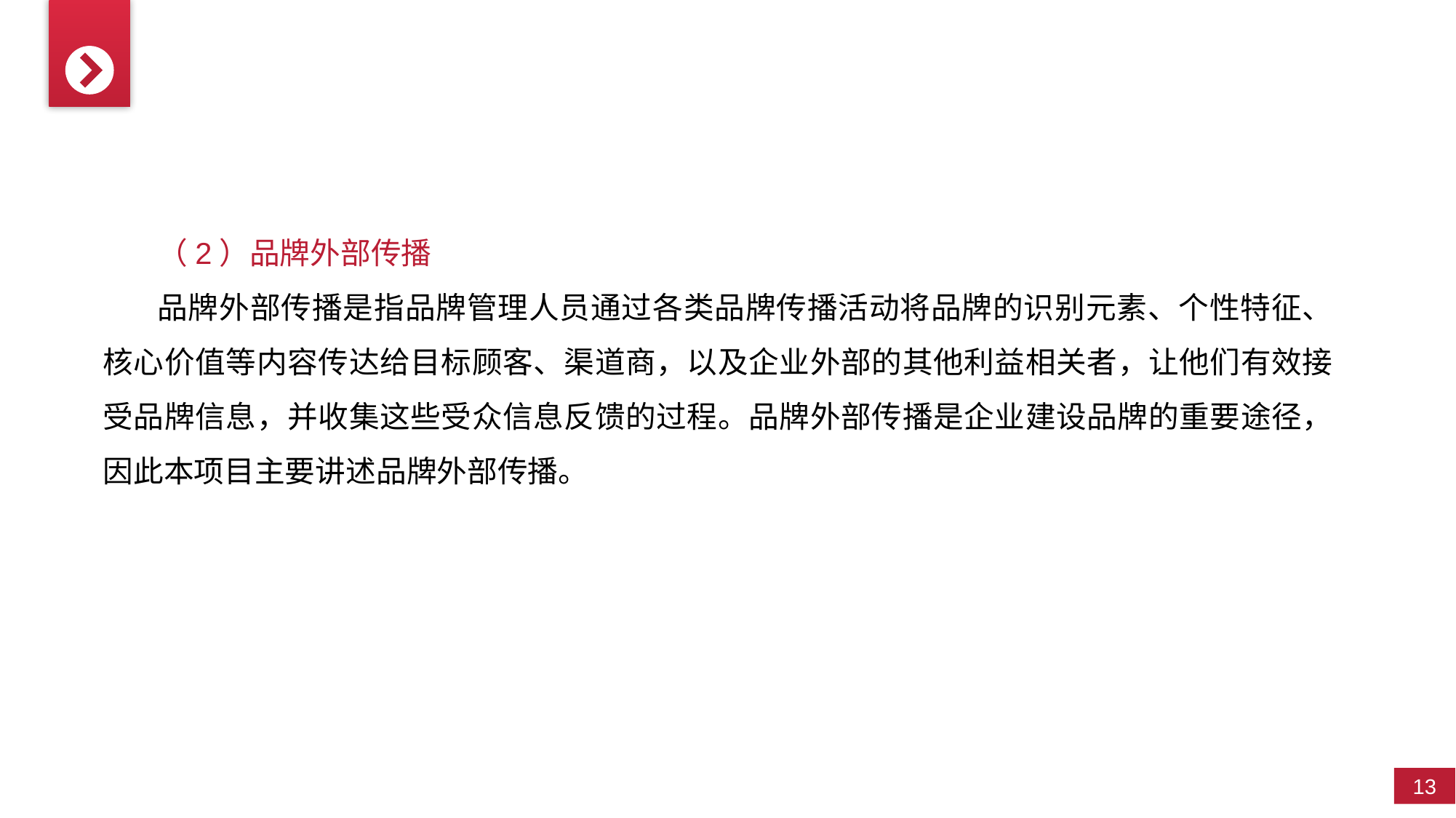

（2）品牌外部传播
品牌外部传播是指品牌管理人员通过各类品牌传播活动将品牌的识别元素、个性特征、核心价值等内容传达给目标顾客、渠道商，以及企业外部的其他利益相关者，让他们有效接受品牌信息，并收集这些受众信息反馈的过程。品牌外部传播是企业建设品牌的重要途径，因此本项目主要讲述品牌外部传播。